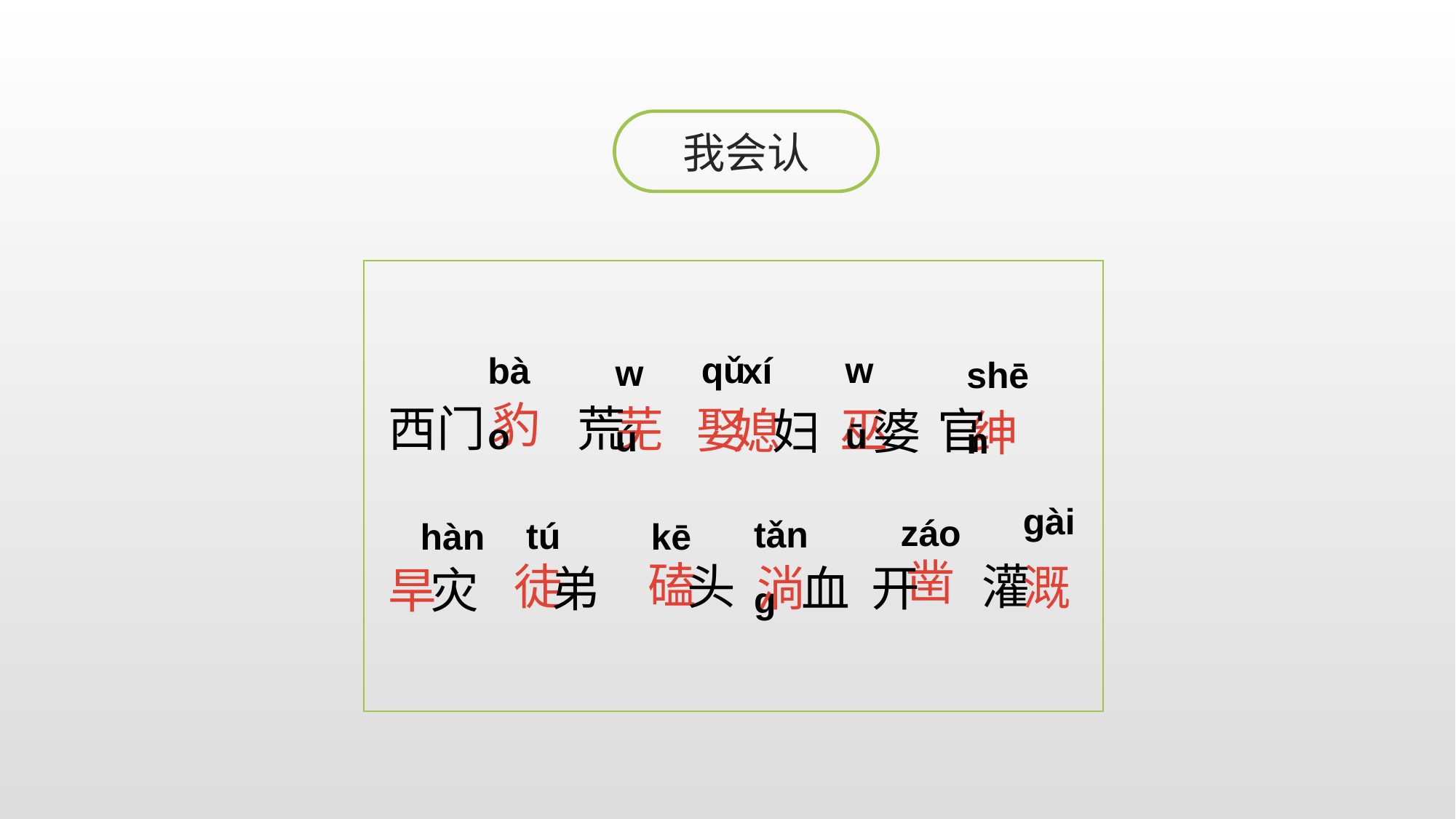

我会认

qǔ
wū
xí
bào
wú
shēn
豹
荒
西门
芜
巫
官
娶
媳
妇
婆
绅
gài
záo
tǎng
tú
kē
hàn
凿
磕
头
灌
徒
溉
淌
开
血
弟
旱
灾